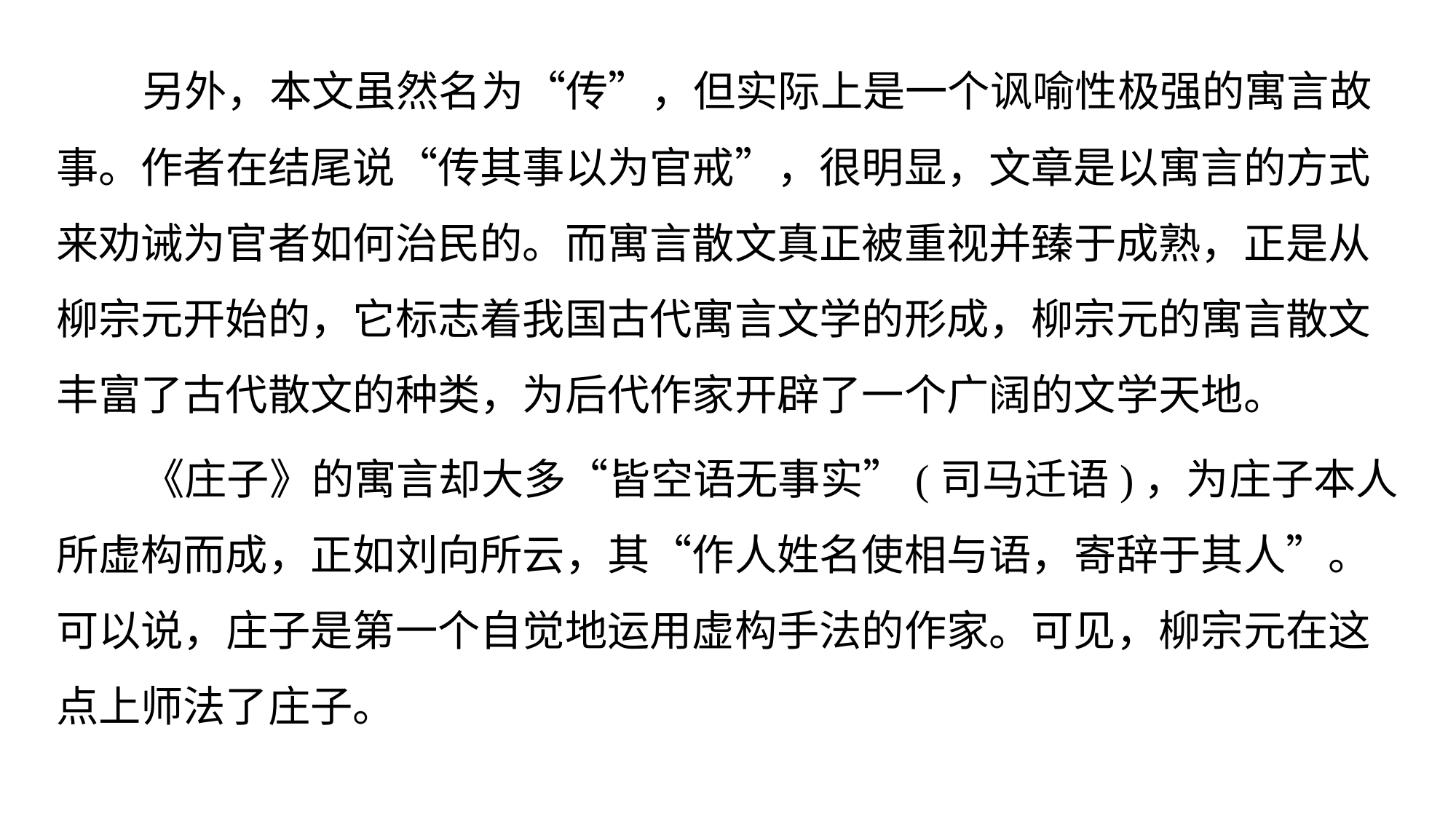

另外，本文虽然名为“传”，但实际上是一个讽喻性极强的寓言故事。作者在结尾说“传其事以为官戒”，很明显，文章是以寓言的方式来劝诫为官者如何治民的。而寓言散文真正被重视并臻于成熟，正是从柳宗元开始的，它标志着我国古代寓言文学的形成，柳宗元的寓言散文丰富了古代散文的种类，为后代作家开辟了一个广阔的文学天地。
《庄子》的寓言却大多“皆空语无事实”(司马迁语)，为庄子本人所虚构而成，正如刘向所云，其“作人姓名使相与语，寄辞于其人”。可以说，庄子是第一个自觉地运用虚构手法的作家。可见，柳宗元在这点上师法了庄子。